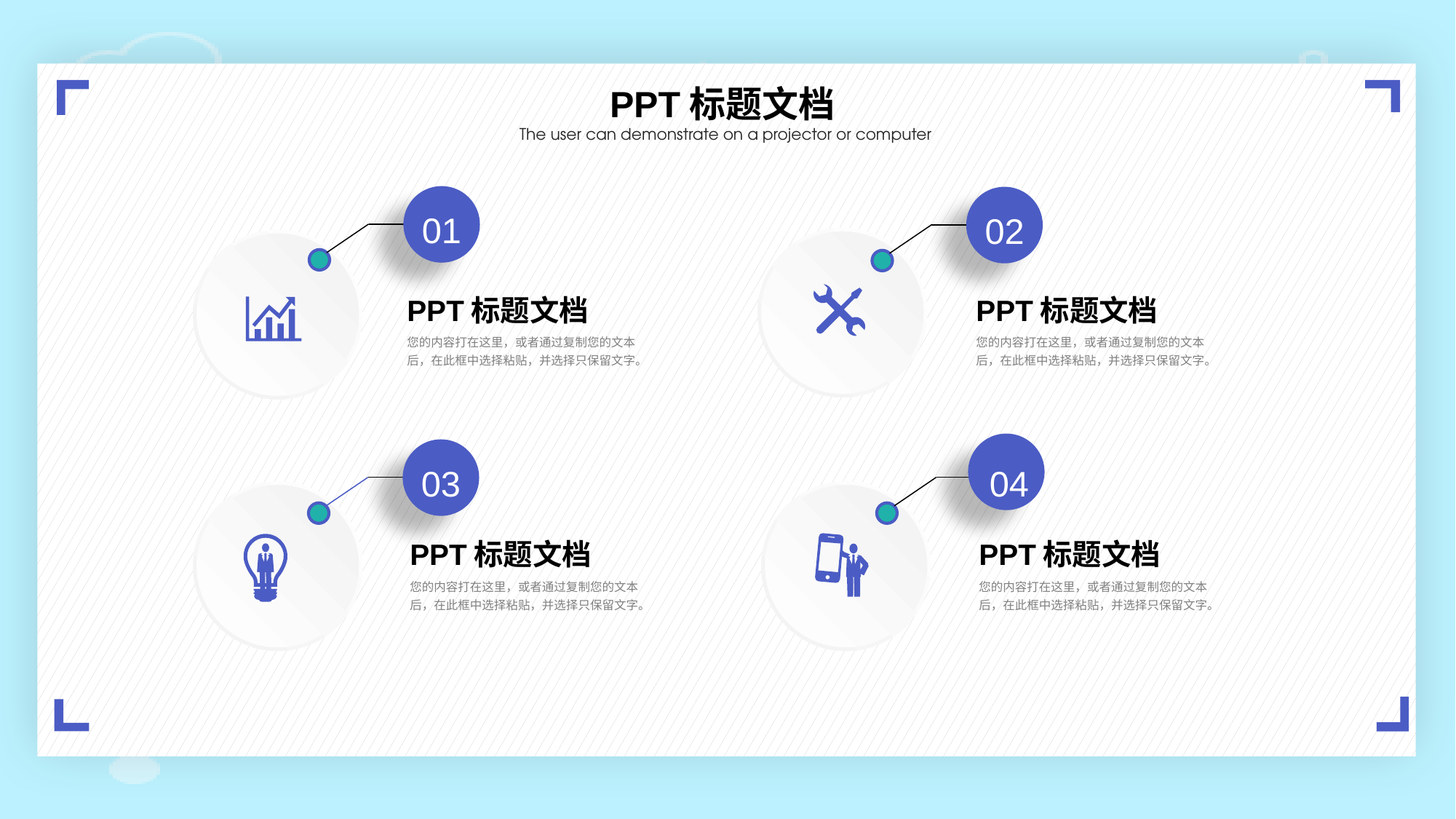

PPT标题文档
The user can demonstrate on a projector or computer

01
02

PPT标题文档
您的内容打在这里，或者通过复制您的文本后，在此框中选择粘贴，并选择只保留文字。
PPT标题文档
您的内容打在这里，或者通过复制您的文本后，在此框中选择粘贴，并选择只保留文字。

03
04

PPT标题文档
您的内容打在这里，或者通过复制您的文本后，在此框中选择粘贴，并选择只保留文字。
PPT标题文档
您的内容打在这里，或者通过复制您的文本后，在此框中选择粘贴，并选择只保留文字。